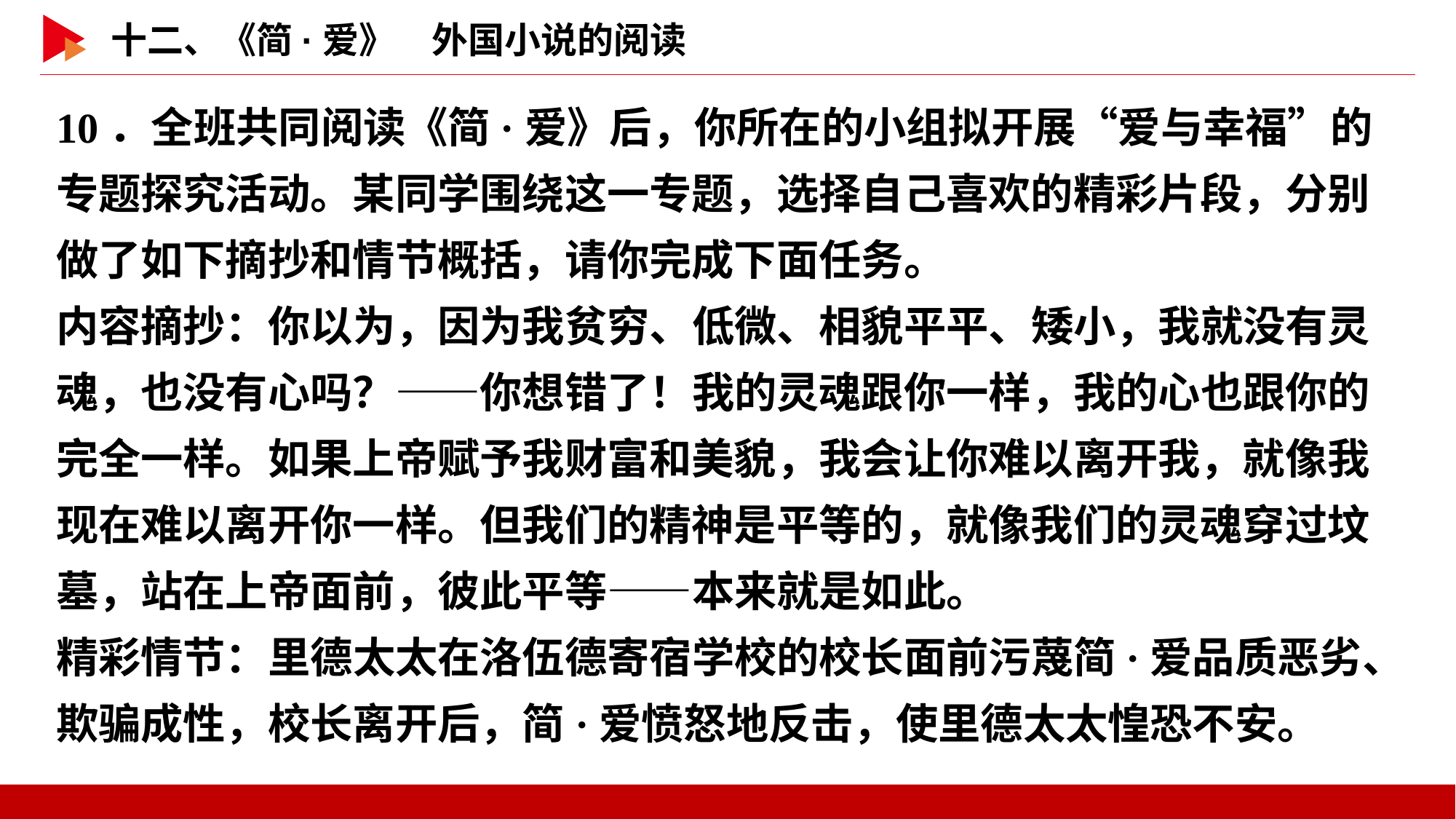

10．全班共同阅读《简·爱》后，你所在的小组拟开展“爱与幸福”的专题探究活动。某同学围绕这一专题，选择自己喜欢的精彩片段，分别做了如下摘抄和情节概括，请你完成下面任务。
内容摘抄：你以为，因为我贫穷、低微、相貌平平、矮小，我就没有灵魂，也没有心吗？——你想错了！我的灵魂跟你一样，我的心也跟你的完全一样。如果上帝赋予我财富和美貌，我会让你难以离开我，就像我现在难以离开你一样。但我们的精神是平等的，就像我们的灵魂穿过坟墓，站在上帝面前，彼此平等——本来就是如此。
精彩情节：里德太太在洛伍德寄宿学校的校长面前污蔑简·爱品质恶劣、欺骗成性，校长离开后，简·爱愤怒地反击，使里德太太惶恐不安。